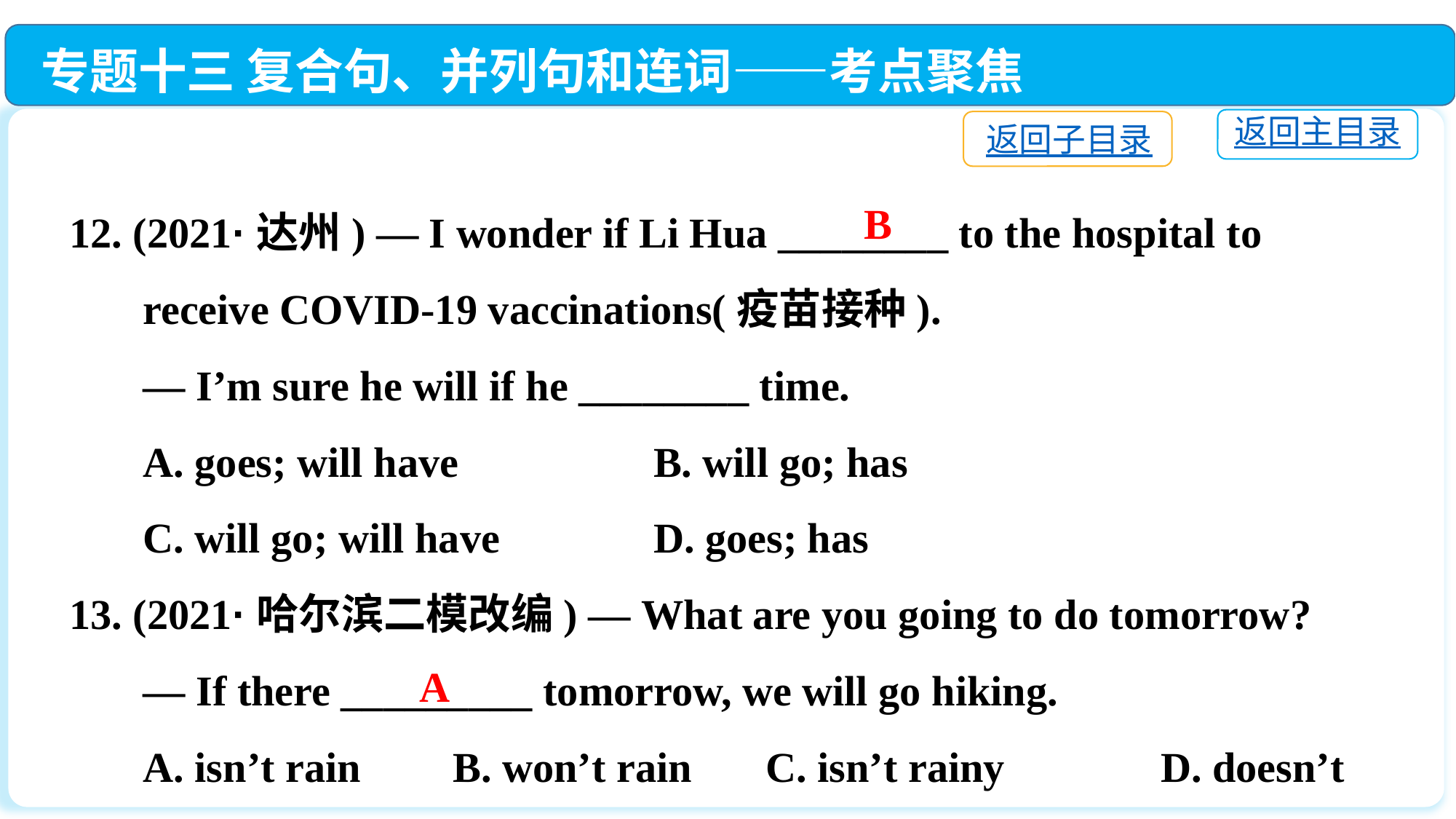

专题十三 复合句、并列句和连词——考点聚焦

返回主目录

返回子目录
12. (2021·达州) — I wonder if Li Hua ________ to the hospital to
       receive COVID-19 vaccinations(疫苗接种).
       — I’m sure he will if he ________ time.
       A. goes; will have	              B. will go; has
       C. will go; will have	              D. goes; has
13. (2021·哈尔滨二模改编) — What are you going to do tomorrow?
       — If there _________ tomorrow, we will go hiking.
       A. isn’t rain　   B. won’t rain       C. isn’t rainy　 	D. doesn’t have
B
A